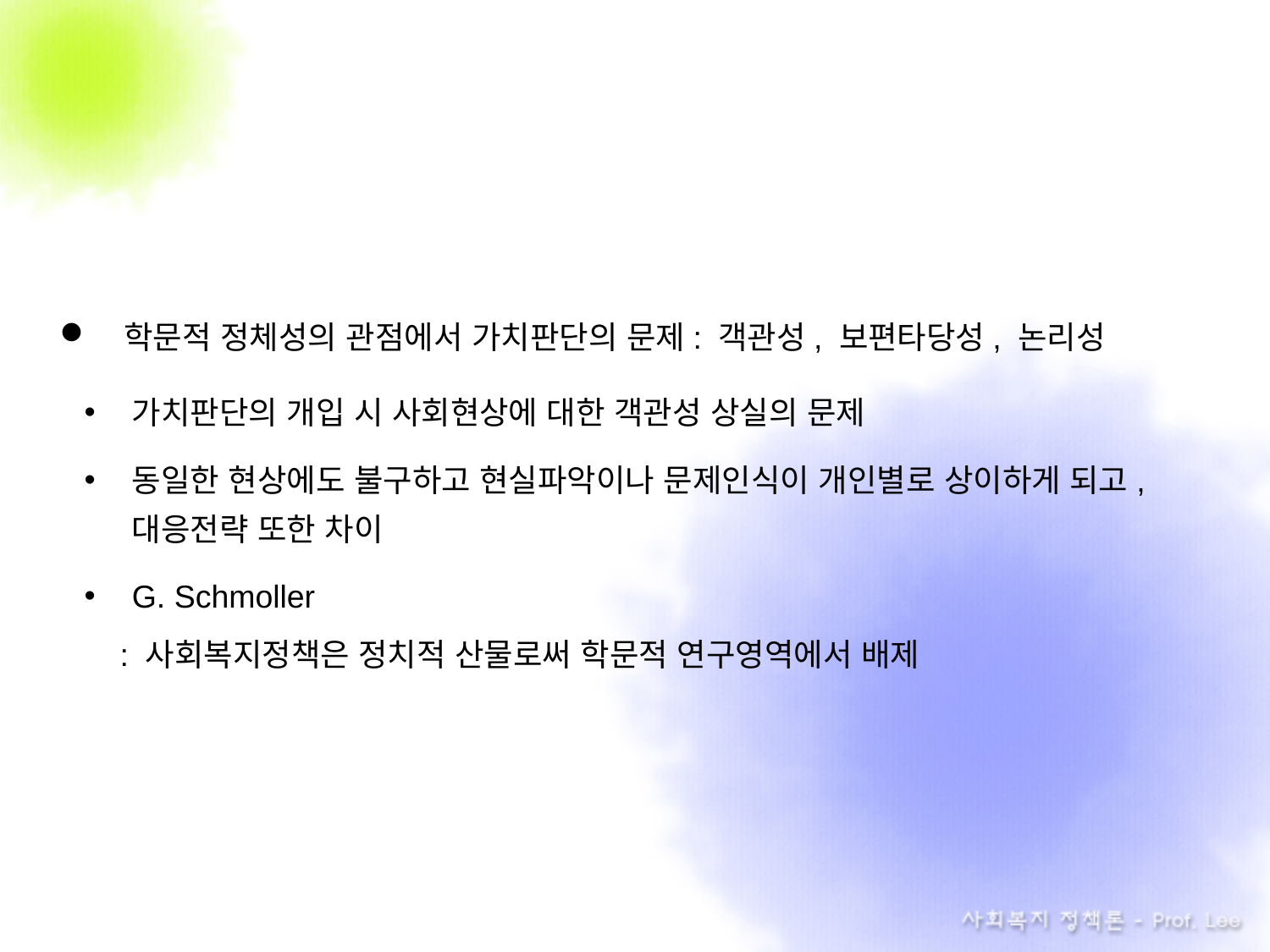

학문적 정체성의 관점에서 가치판단의 문제: 객관성, 보편타당성, 논리성
가치판단의 개입 시 사회현상에 대한 객관성 상실의 문제
동일한 현상에도 불구하고 현실파악이나 문제인식이 개인별로 상이하게 되고, 대응전략 또한 차이
G. Schmoller
    : 사회복지정책은 정치적 산물로써 학문적 연구영역에서 배제